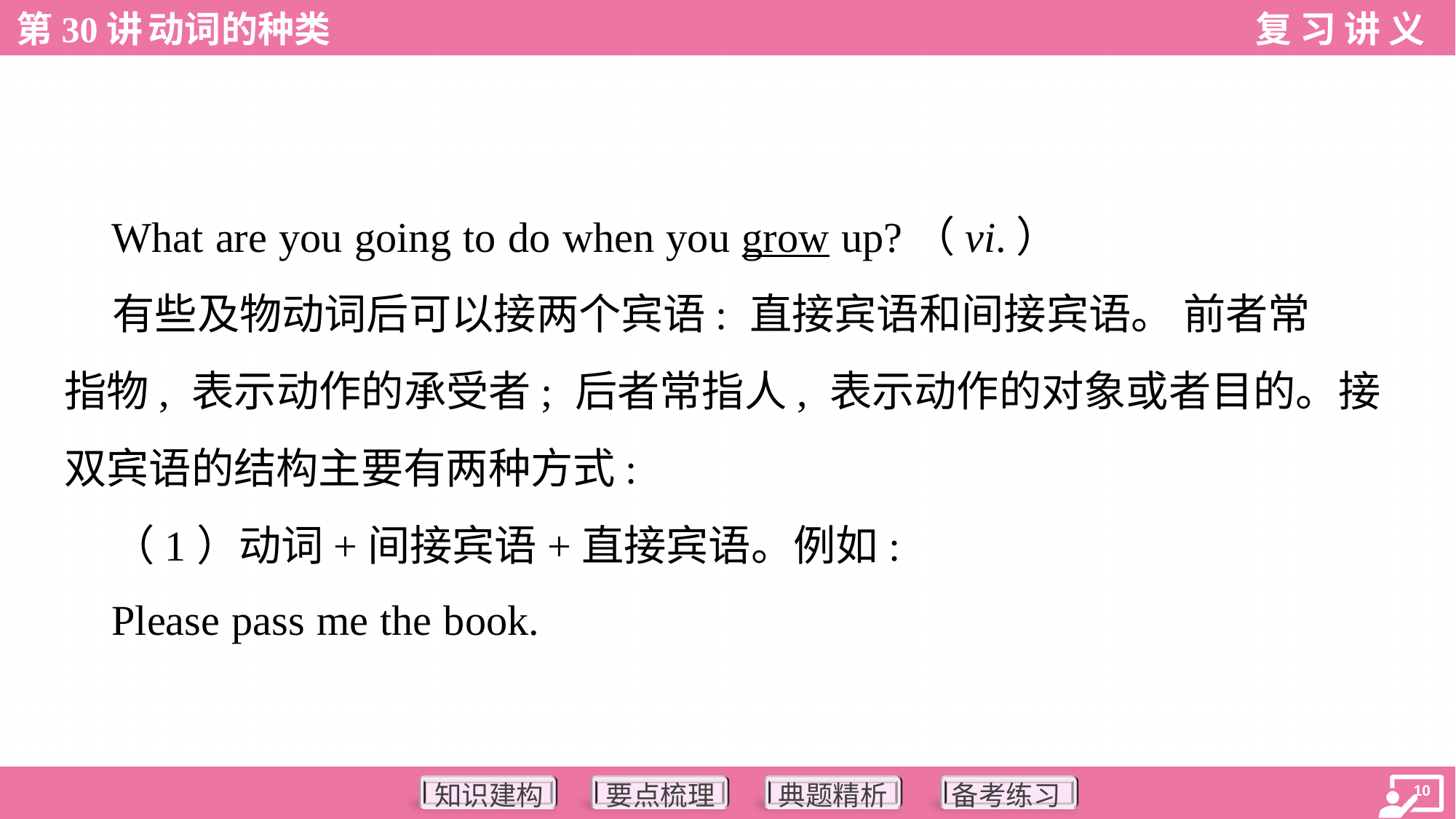

What are you going to do when you grow up?（vi.）
    有些及物动词后可以接两个宾语: 直接宾语和间接宾语。 前者常
指物, 表示动作的承受者; 后者常指人, 表示动作的对象或者目的。接
双宾语的结构主要有两种方式:
    （1）动词+间接宾语+直接宾语。例如:
    Please pass me the book.